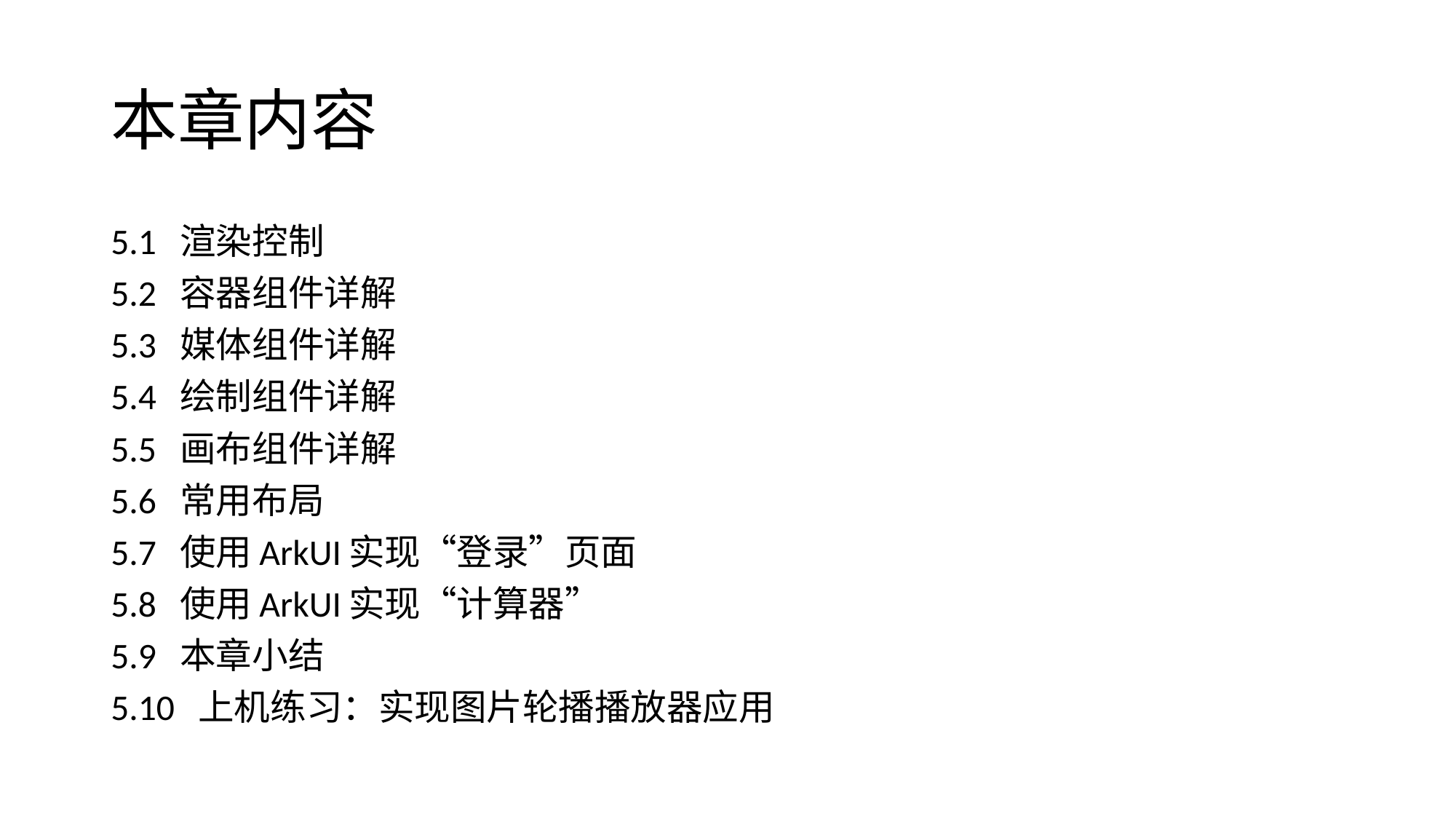

# 本章内容
5.1  渲染控制
5.2  容器组件详解
5.3  媒体组件详解
5.4  绘制组件详解
5.5  画布组件详解
5.6  常用布局
5.7  使用ArkUI实现“登录”页面
5.8  使用ArkUI实现“计算器”
5.9  本章小结
5.10  上机练习：实现图片轮播播放器应用